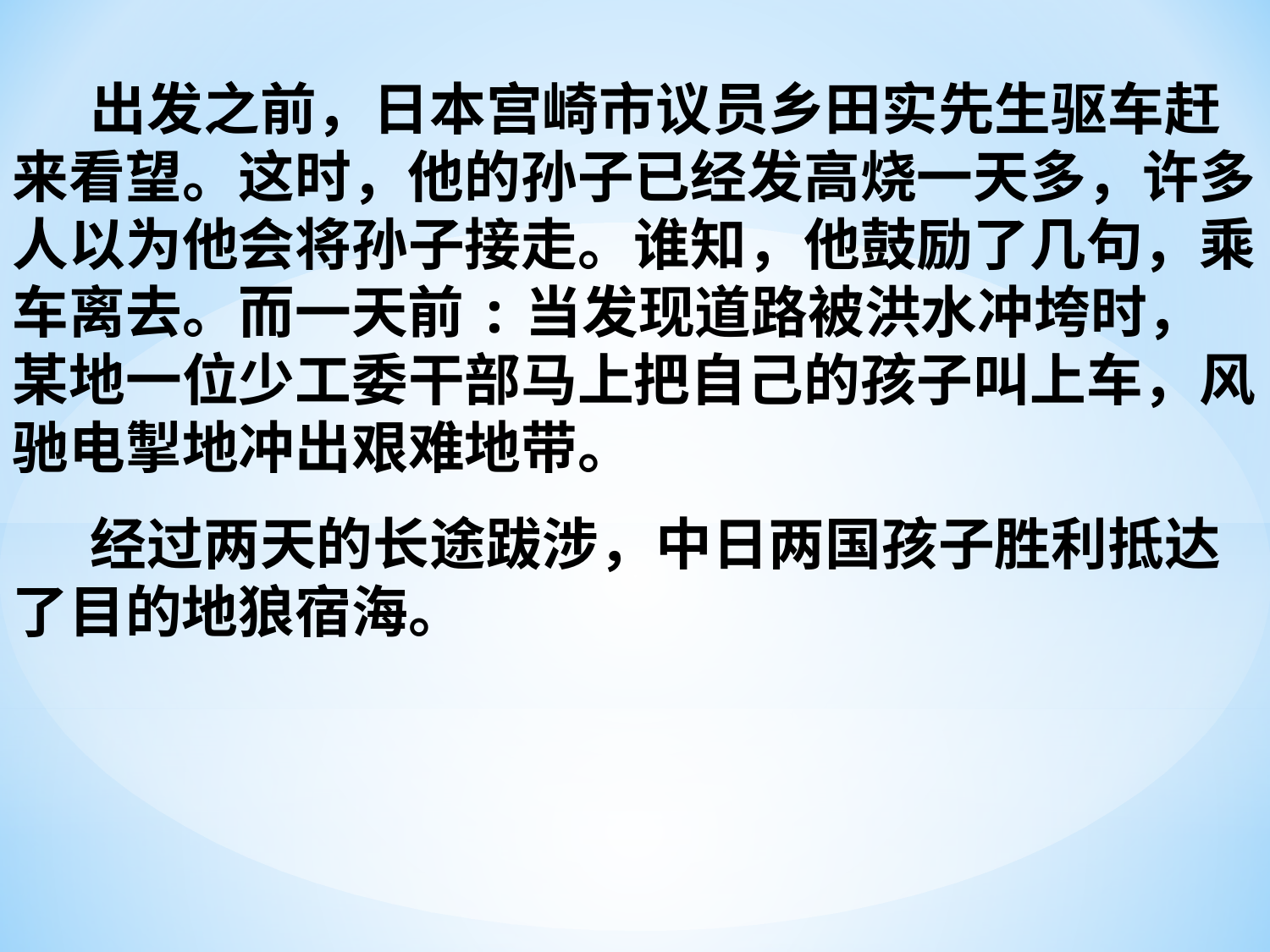

出发之前，日本宫崎市议员乡田实先生驱车赶来看望。这时，他的孙子已经发高烧一天多，许多人以为他会将孙子接走。谁知，他鼓励了几句，乘车离去。而一天前:当发现道路被洪水冲垮时，某地一位少工委干部马上把自己的孩子叫上车，风驰电掣地冲出艰难地带。
     经过两天的长途跋涉，中日两国孩子胜利抵达了目的地狼宿海。